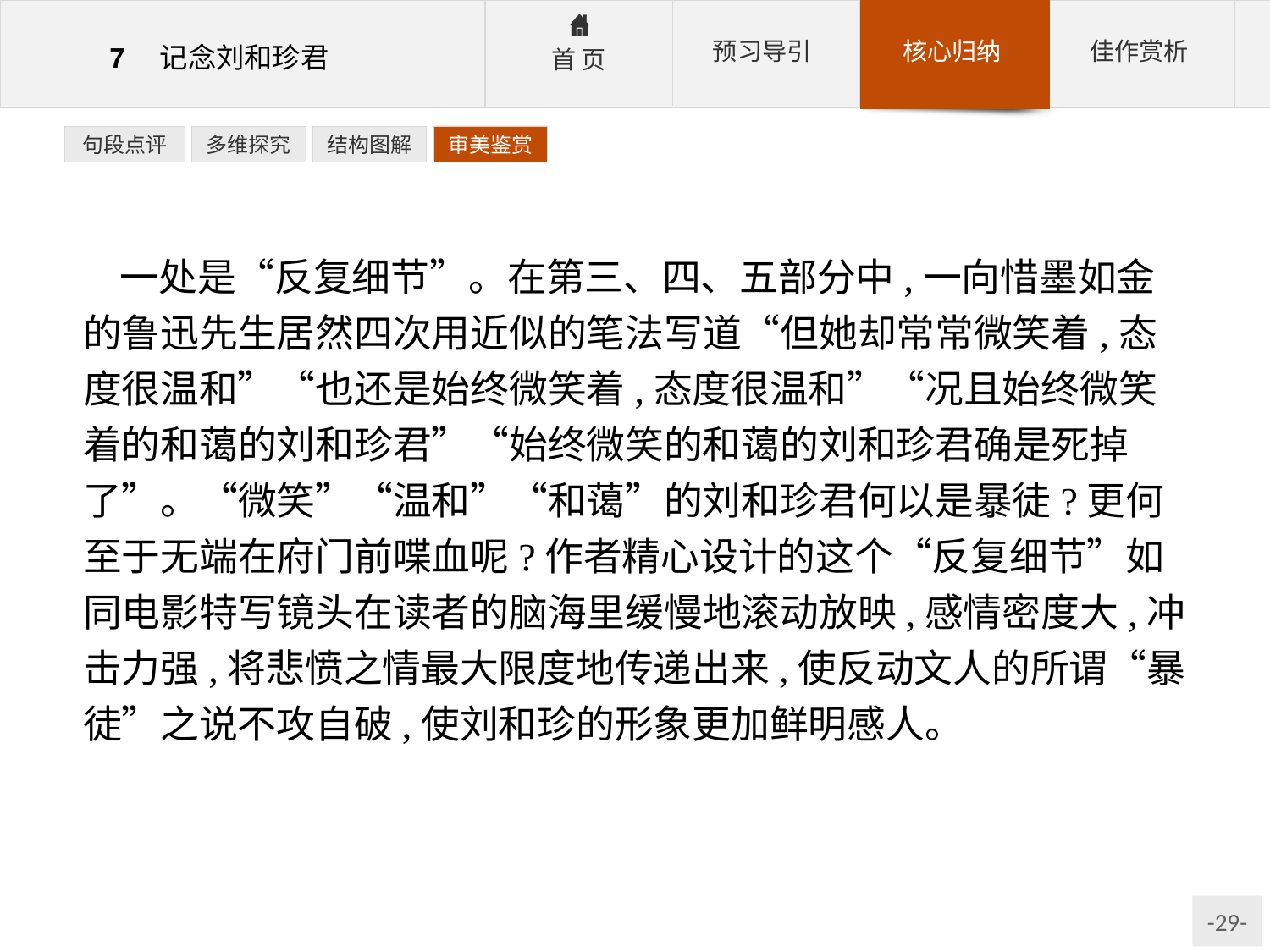

句段点评
多维探究
结构图解
审美鉴赏
一处是“反复细节”。在第三、四、五部分中,一向惜墨如金的鲁迅先生居然四次用近似的笔法写道“但她却常常微笑着,态度很温和”“也还是始终微笑着,态度很温和”“况且始终微笑着的和蔼的刘和珍君”“始终微笑的和蔼的刘和珍君确是死掉了”。“微笑”“温和”“和蔼”的刘和珍君何以是暴徒?更何至于无端在府门前喋血呢?作者精心设计的这个“反复细节”如同电影特写镜头在读者的脑海里缓慢地滚动放映,感情密度大,冲击力强,将悲愤之情最大限度地传递出来,使反动文人的所谓“暴徒”之说不攻自破,使刘和珍的形象更加鲜明感人。